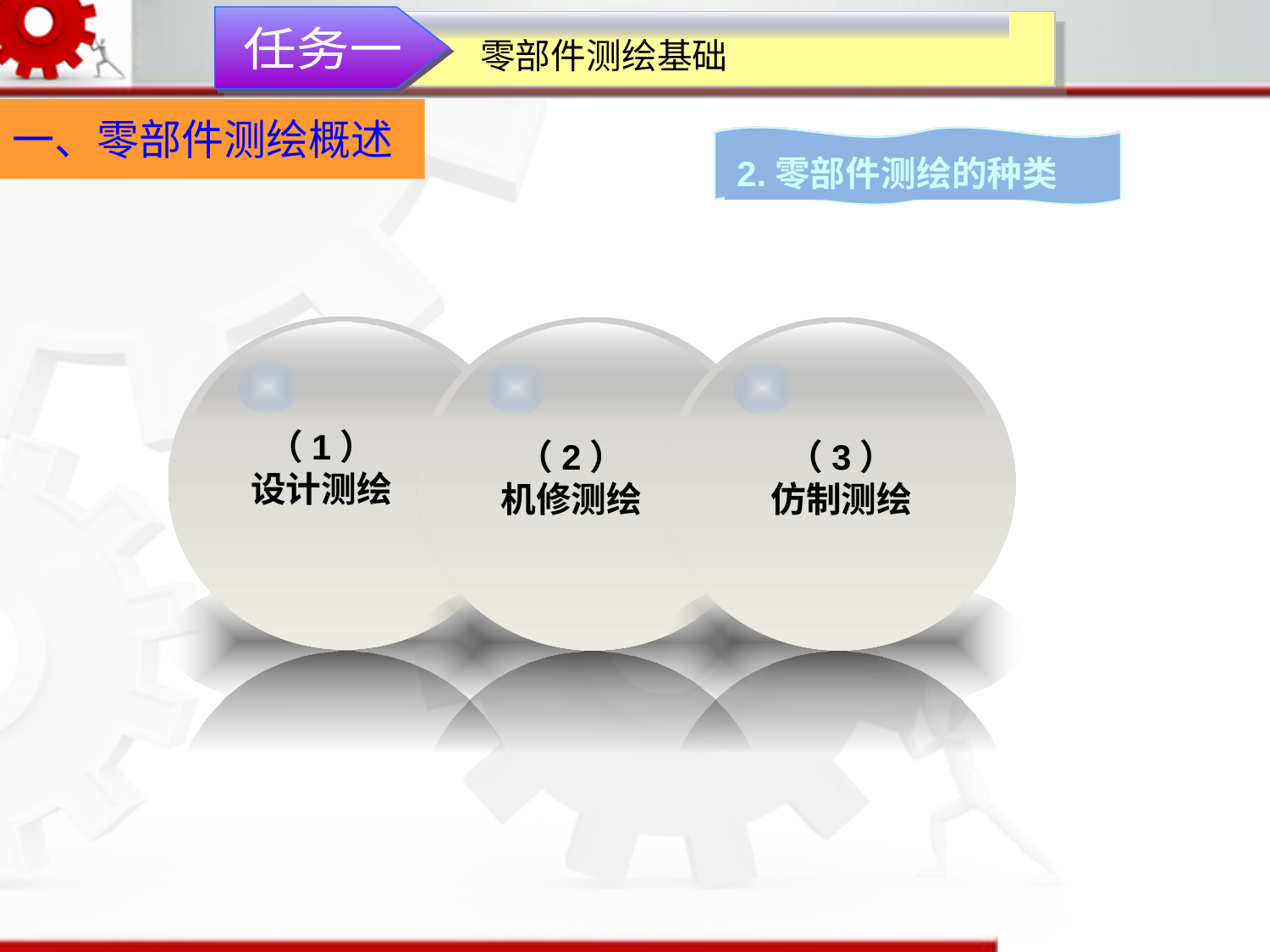

任务一
零部件测绘基础
一、零部件测绘概述

2.零部件测绘的种类

（1）
设计测绘

（2）
机修测绘

（3）
仿制测绘